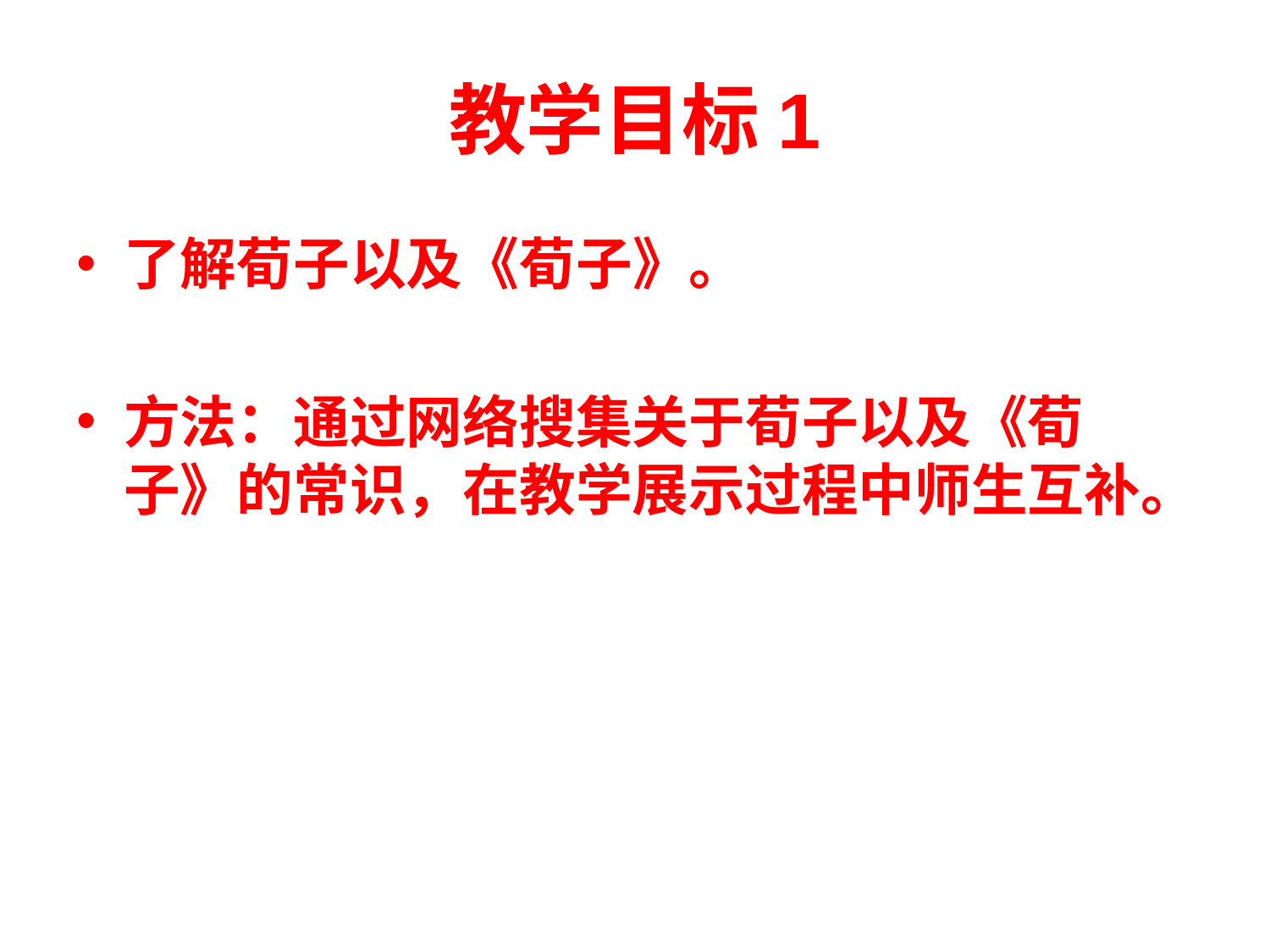

# 教学目标1
了解荀子以及《荀子》。

方法：通过网络搜集关于荀子以及《荀子》的常识，在教学展示过程中师生互补。